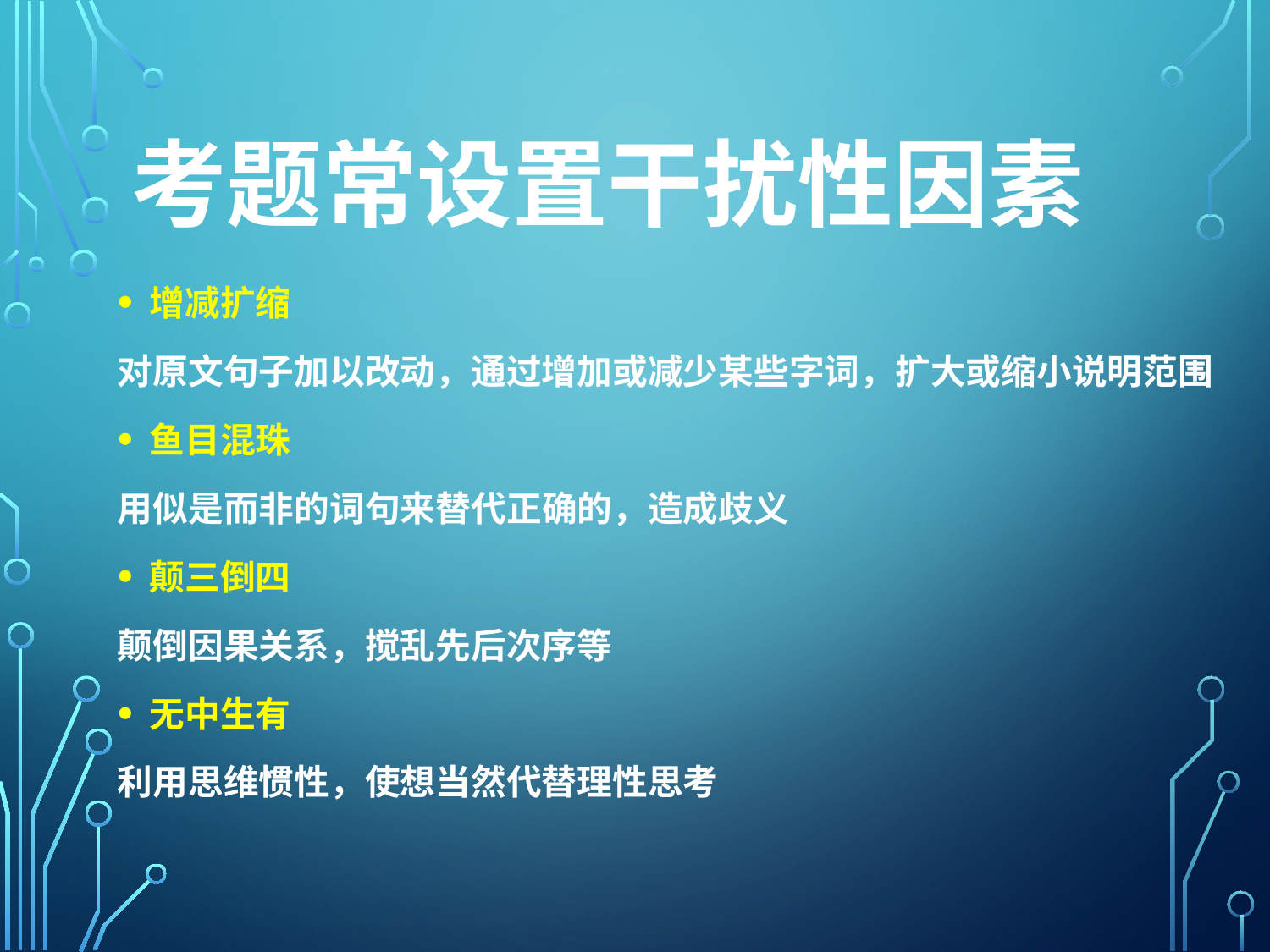

# 考题常设置干扰性因素
增减扩缩
对原文句子加以改动，通过增加或减少某些字词，扩大或缩小说明范围
鱼目混珠
用似是而非的词句来替代正确的，造成歧义
颠三倒四
颠倒因果关系，搅乱先后次序等
无中生有
利用思维惯性，使想当然代替理性思考